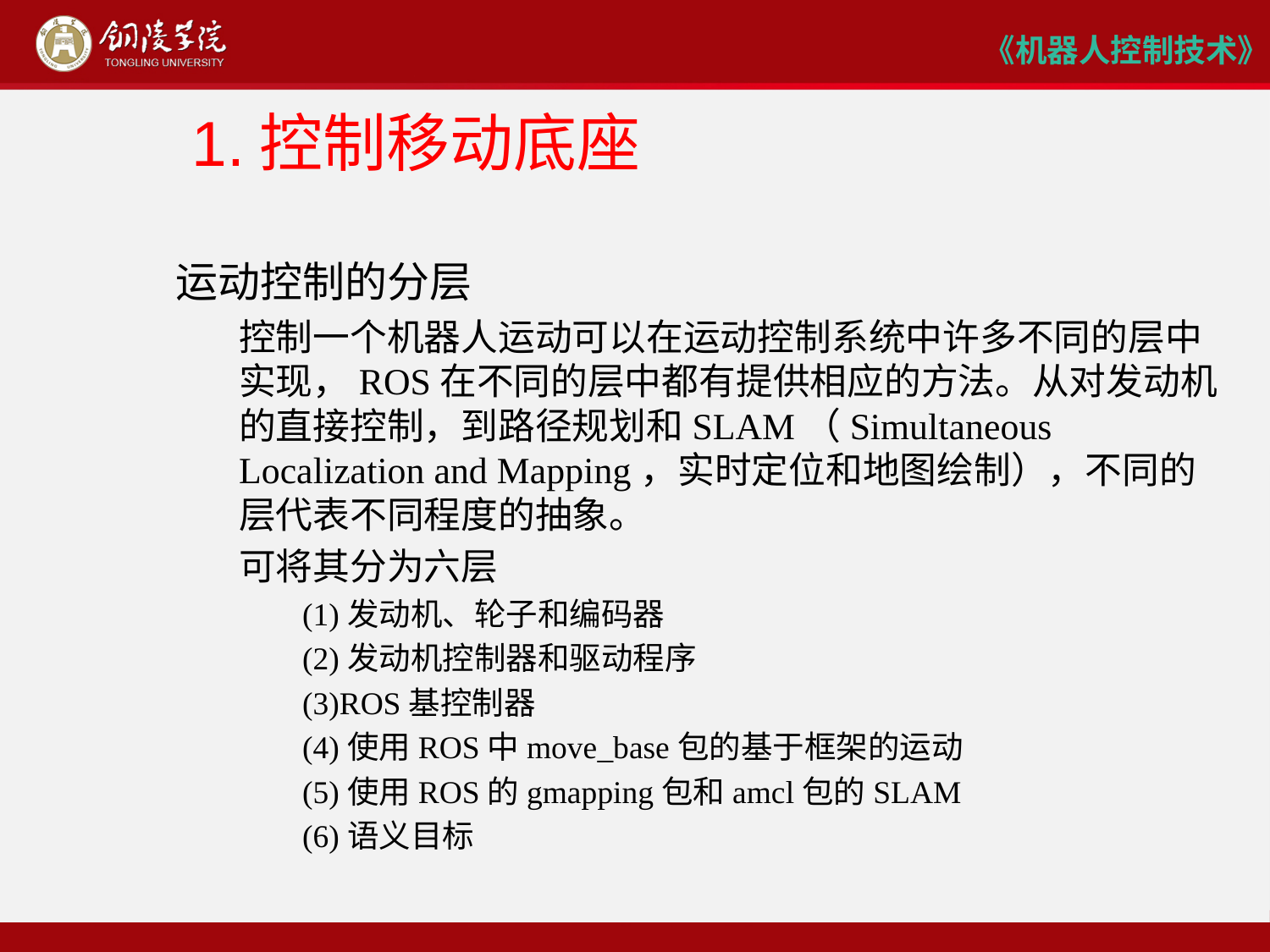

# 1.控制移动底座
运动控制的分层
控制一个机器人运动可以在运动控制系统中许多不同的层中实现，ROS在不同的层中都有提供相应的方法。从对发动机的直接控制，到路径规划和SLAM（Simultaneous Localization and Mapping，实时定位和地图绘制），不同的层代表不同程度的抽象。
可将其分为六层
(1)发动机、轮子和编码器
(2)发动机控制器和驱动程序
(3)ROS基控制器
(4)使用ROS中move_base包的基于框架的运动
(5)使用ROS的gmapping包和amcl包的SLAM
(6)语义目标